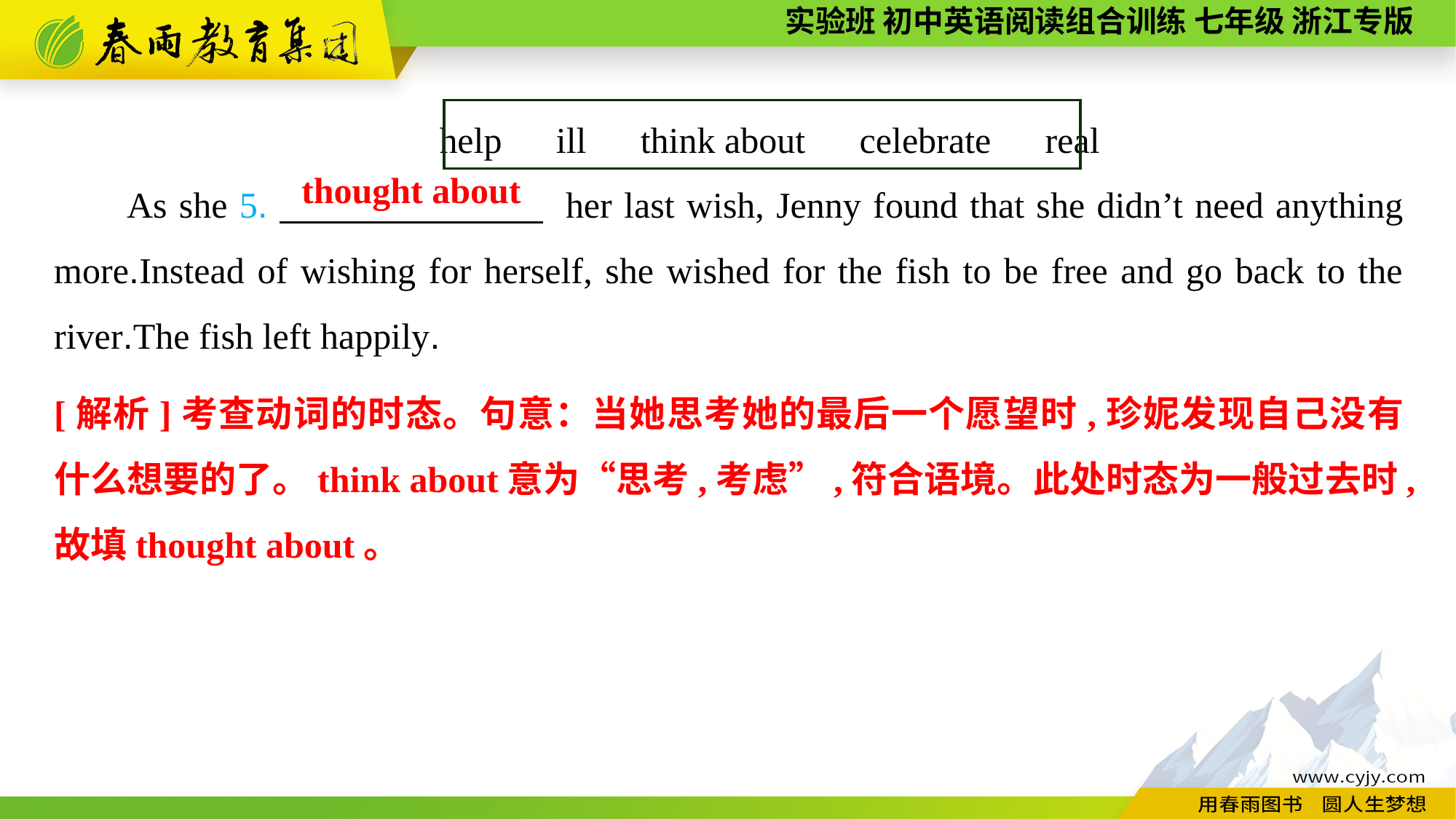

help　ill　think about　celebrate　real
As she 5.　　　　           her last wish, Jenny found that she didn’t need anything more.Instead of wishing for herself, she wished for the fish to be free and go back to the river.The fish left happily.

thought about
[解析]考查动词的时态。句意：当她思考她的最后一个愿望时,珍妮发现自己没有什么想要的了。think about意为“思考,考虑”,符合语境。此处时态为一般过去时,故填thought about。